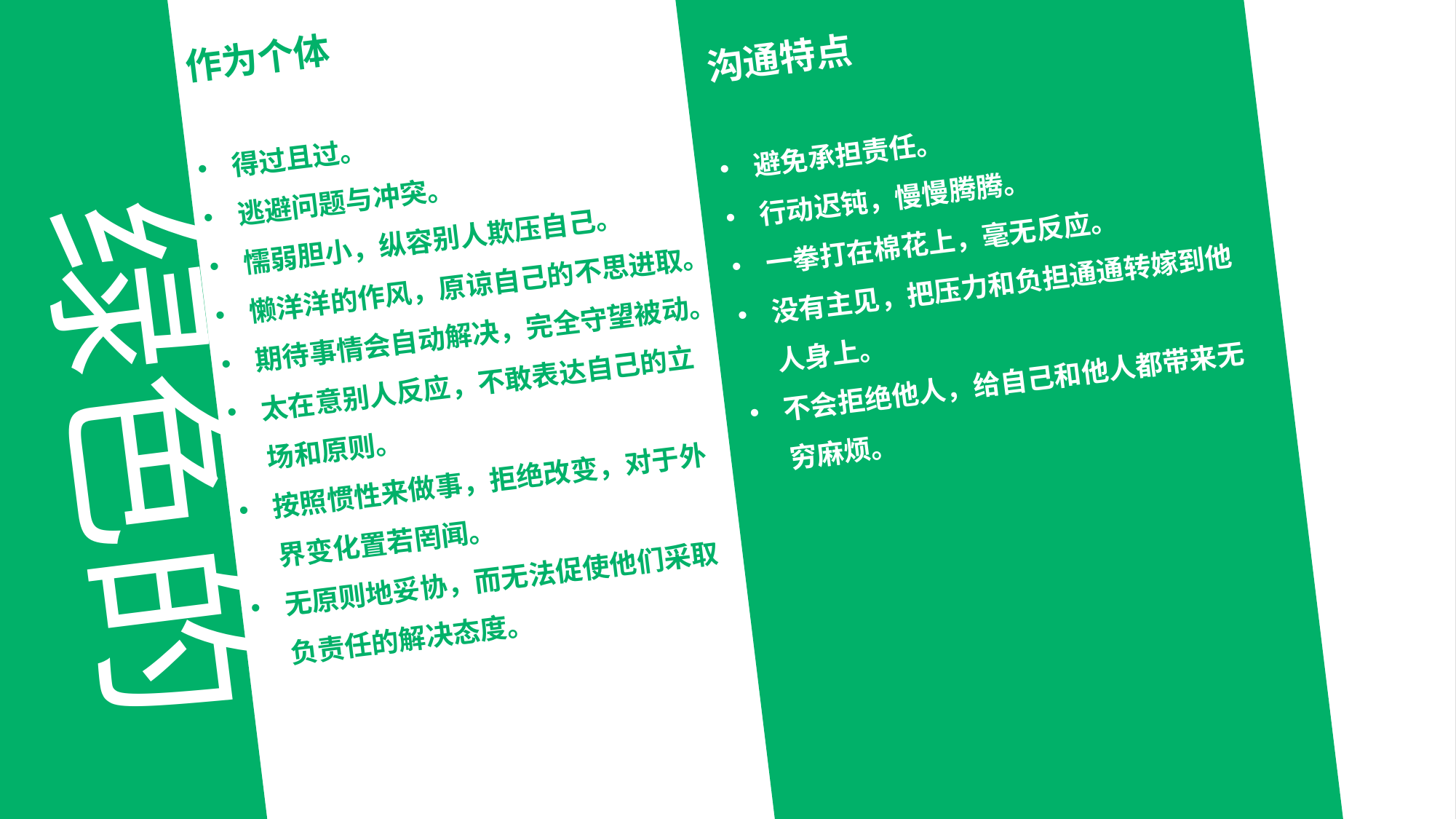

沟通特点

避免承担责任。
行动迟钝，慢慢腾腾。
一拳打在棉花上，毫无反应。
没有主见，把压力和负担通通转嫁到他人身上。
不会拒绝他人，给自己和他人都带来无穷麻烦。
作为个体

得过且过。
逃避问题与冲突。
懦弱胆小，纵容别人欺压自己。
懒洋洋的作风，原谅自己的不思进取。
期待事情会自动解决，完全守望被动。
太在意别人反应，不敢表达自己的立场和原则。
按照惯性来做事，拒绝改变，对于外界变化置若罔闻。
无原则地妥协，而无法促使他们采取负责任的解决态度。

绿色的